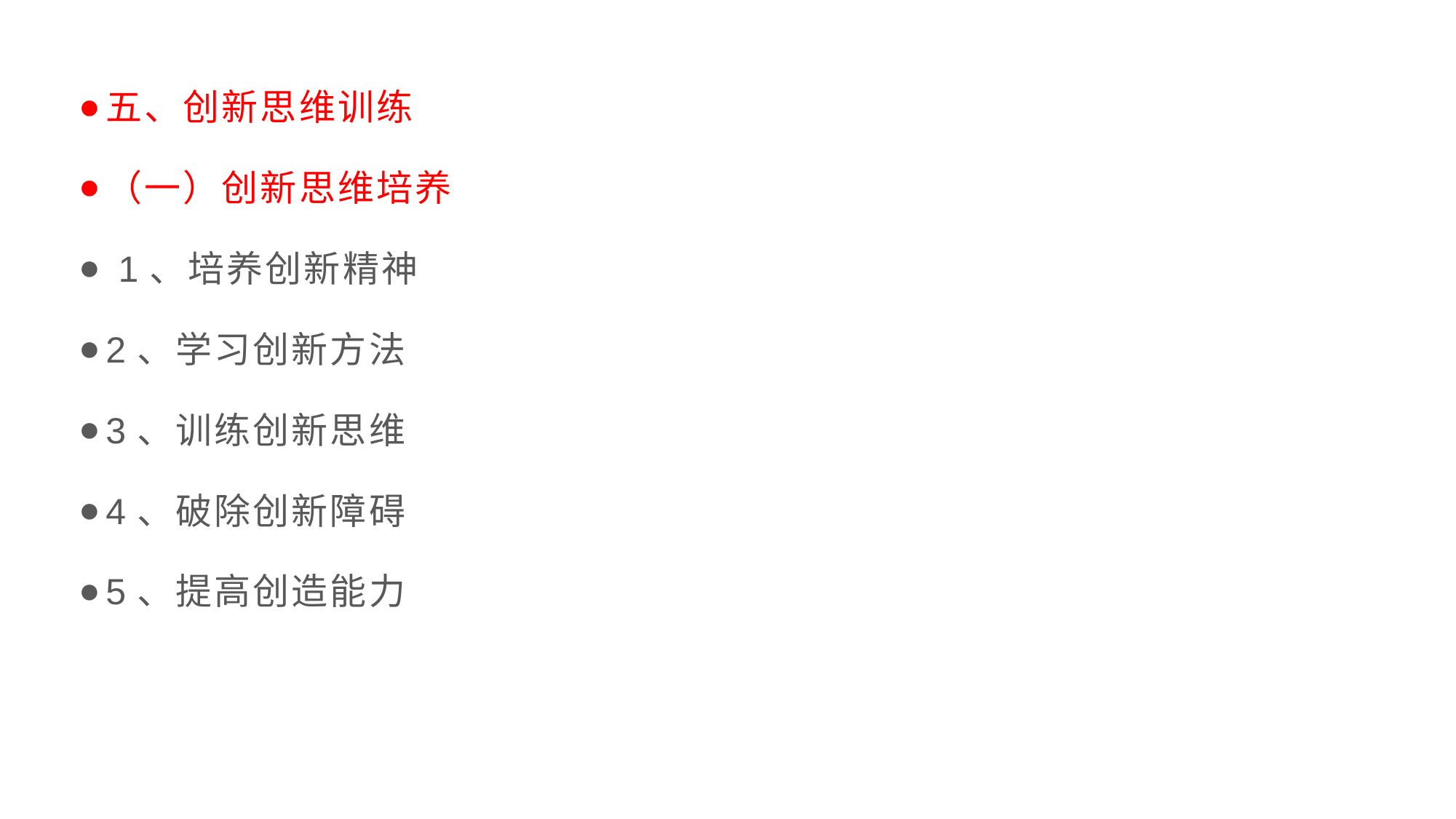

五、创新思维训练
（一）创新思维培养
 1、培养创新精神
2、学习创新方法
3、训练创新思维
4、破除创新障碍
5、提高创造能力